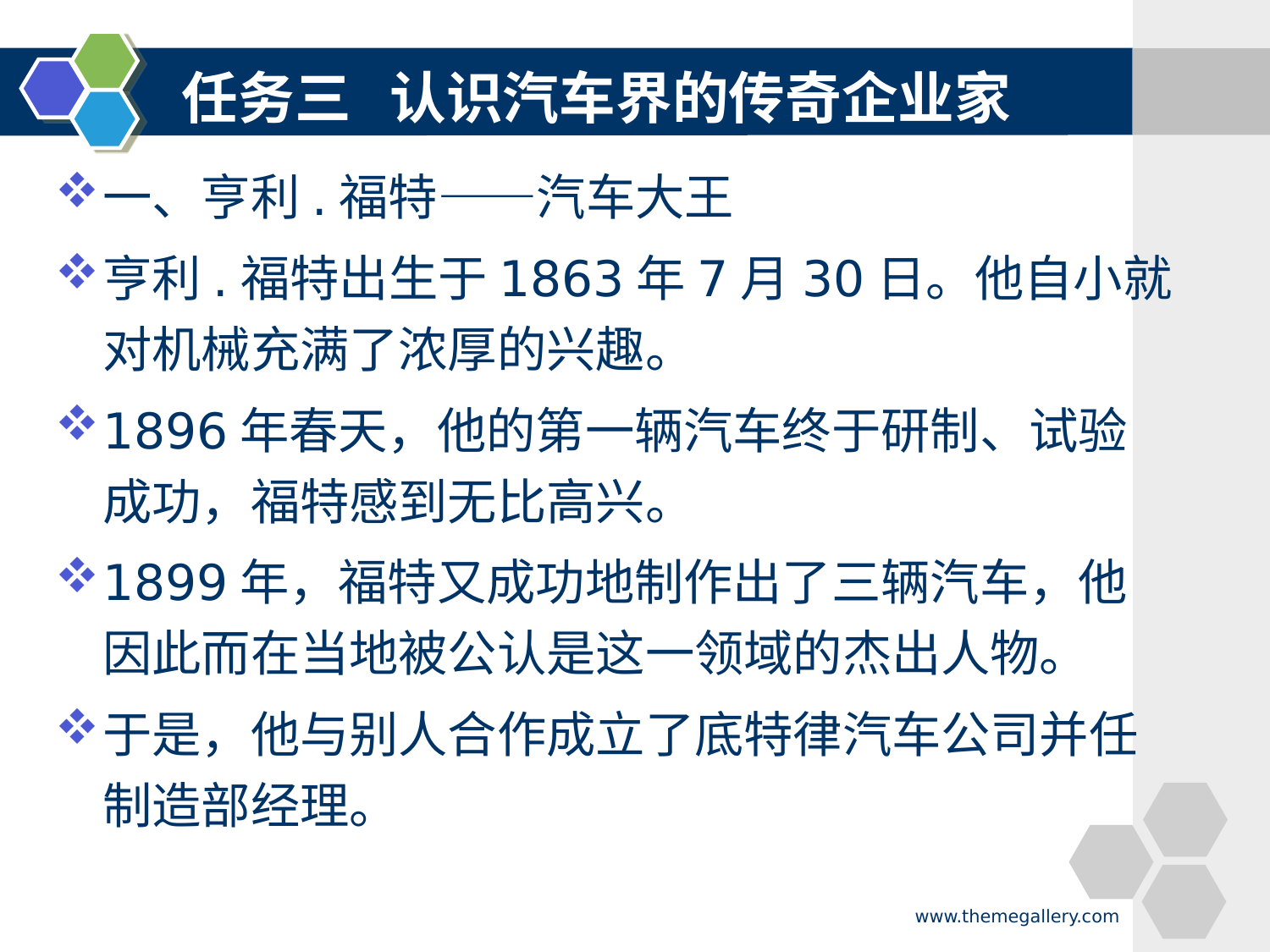

任务三   认识汽车界的传奇企业家
一、亨利.福特——汽车大王
亨利.福特出生于1863年7月30日。他自小就对机械充满了浓厚的兴趣。
1896年春天，他的第一辆汽车终于研制、试验成功，福特感到无比高兴。
1899年，福特又成功地制作出了三辆汽车，他因此而在当地被公认是这一领域的杰出人物。
于是，他与别人合作成立了底特律汽车公司并任制造部经理。
www.themegallery.com